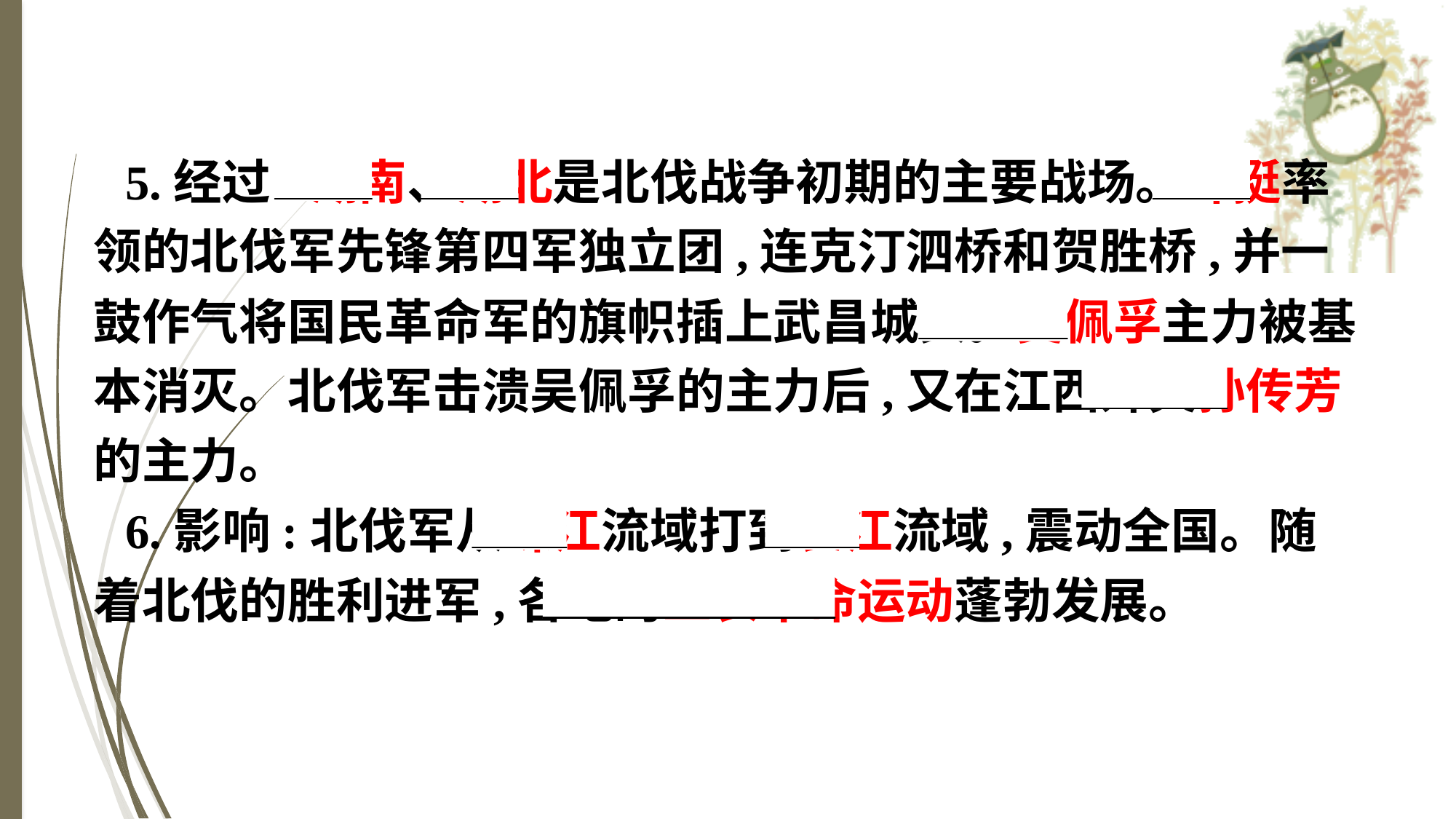

5.经过:湖南、湖北是北伐战争初期的主要战场。叶挺率领的北伐军先锋第四军独立团,连克汀泗桥和贺胜桥,并一鼓作气将国民革命军的旗帜插上武昌城头。吴佩孚主力被基本消灭。北伐军击溃吴佩孚的主力后,又在江西歼灭孙传芳的主力。
6.影响:北伐军从珠江流域打到长江流域,震动全国。随着北伐的胜利进军,各地的工农革命运动蓬勃发展。